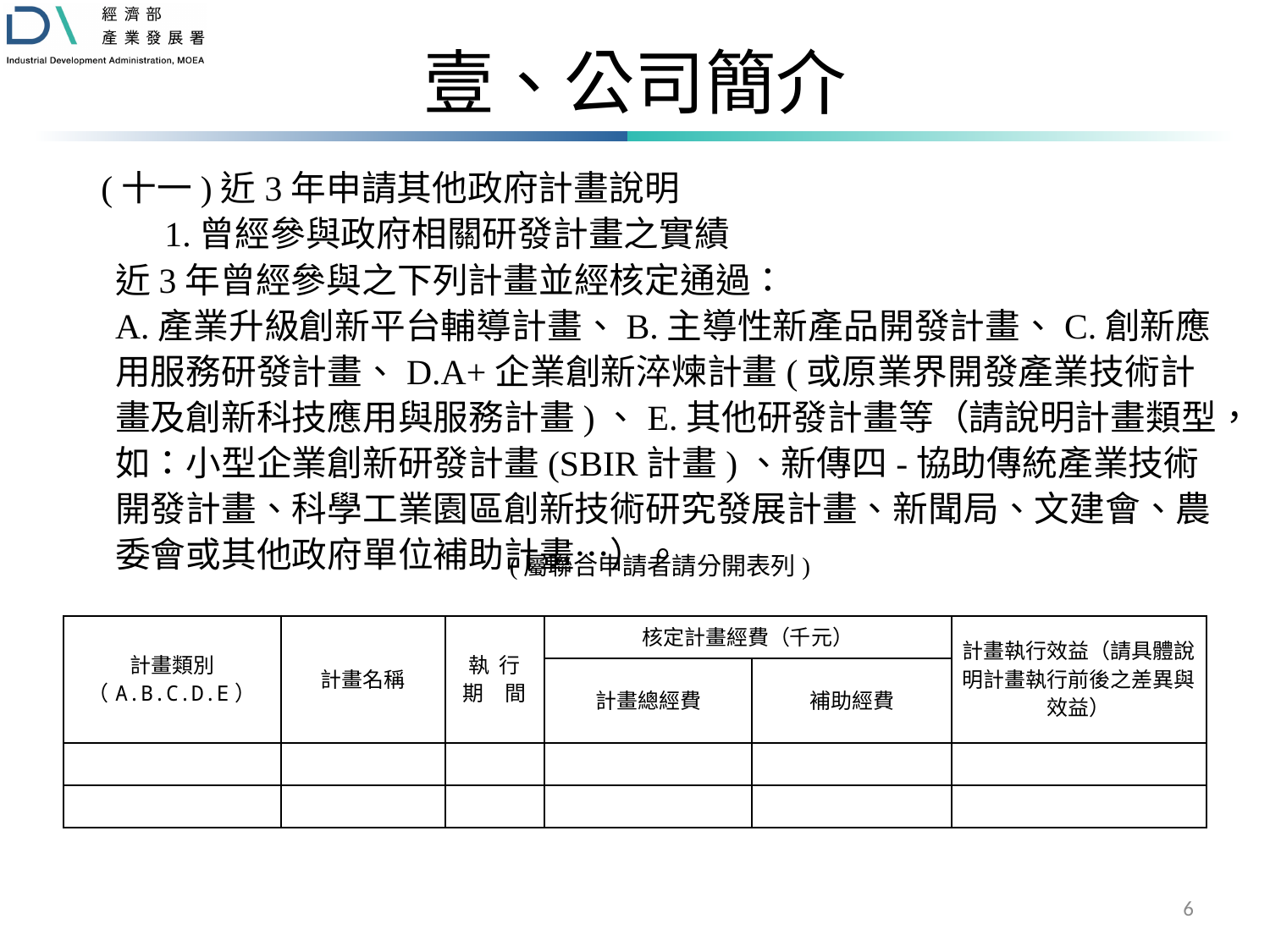

# 壹、公司簡介
(十一)近3年申請其他政府計畫說明
1.曾經參與政府相關研發計畫之實績
近3年曾經參與之下列計畫並經核定通過：
A.產業升級創新平台輔導計畫、B.主導性新產品開發計畫、C.創新應用服務研發計畫、D.A+企業創新淬煉計畫(或原業界開發產業技術計畫及創新科技應用與服務計畫)、E.其他研發計畫等（請說明計畫類型，如：小型企業創新研發計畫(SBIR計畫)、新傳四-協助傳統產業技術開發計畫、科學工業園區創新技術研究發展計畫、新聞局、文建會、農委會或其他政府單位補助計畫…）。
(屬聯合申請者請分開表列)
| 計畫類別 （A.B.C.D.E） | 計畫名稱 | 執 行 期　間 | 核定計畫經費（千元） |  | 計畫執行效益（請具體說明計畫執行前後之差異與效益） |
| --- | --- | --- | --- | --- | --- |
|  |  |  | 計畫總經費 | 補助經費 |  |
|  |  |  |  |  |  |
|  |  |  |  |  |  |
6